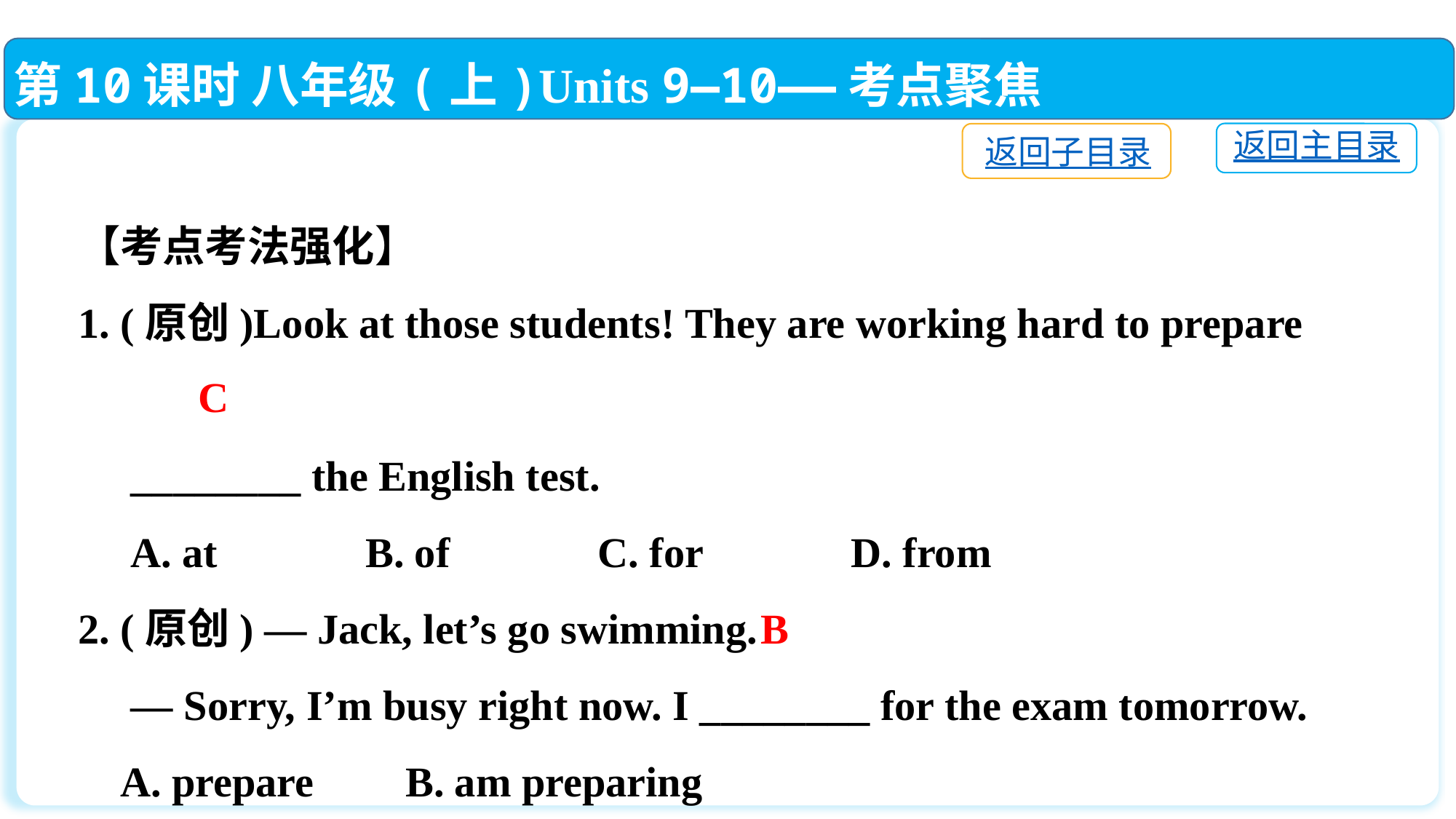

第10课时 八年级(上)Units 9—10——考点聚焦

返回主目录

返回子目录
【考点考法强化】
1. (原创)Look at those students! They are working hard to prepare
     ________ the English test.
     A. at　　　B. of　　　C. for　　　D. from
2. (原创) — Jack, let’s go swimming.
     — Sorry, I’m busy right now. I ________ for the exam tomorrow.
    A. prepare 	B. am preparing
   C. prepared 	D. was prepared
C
B